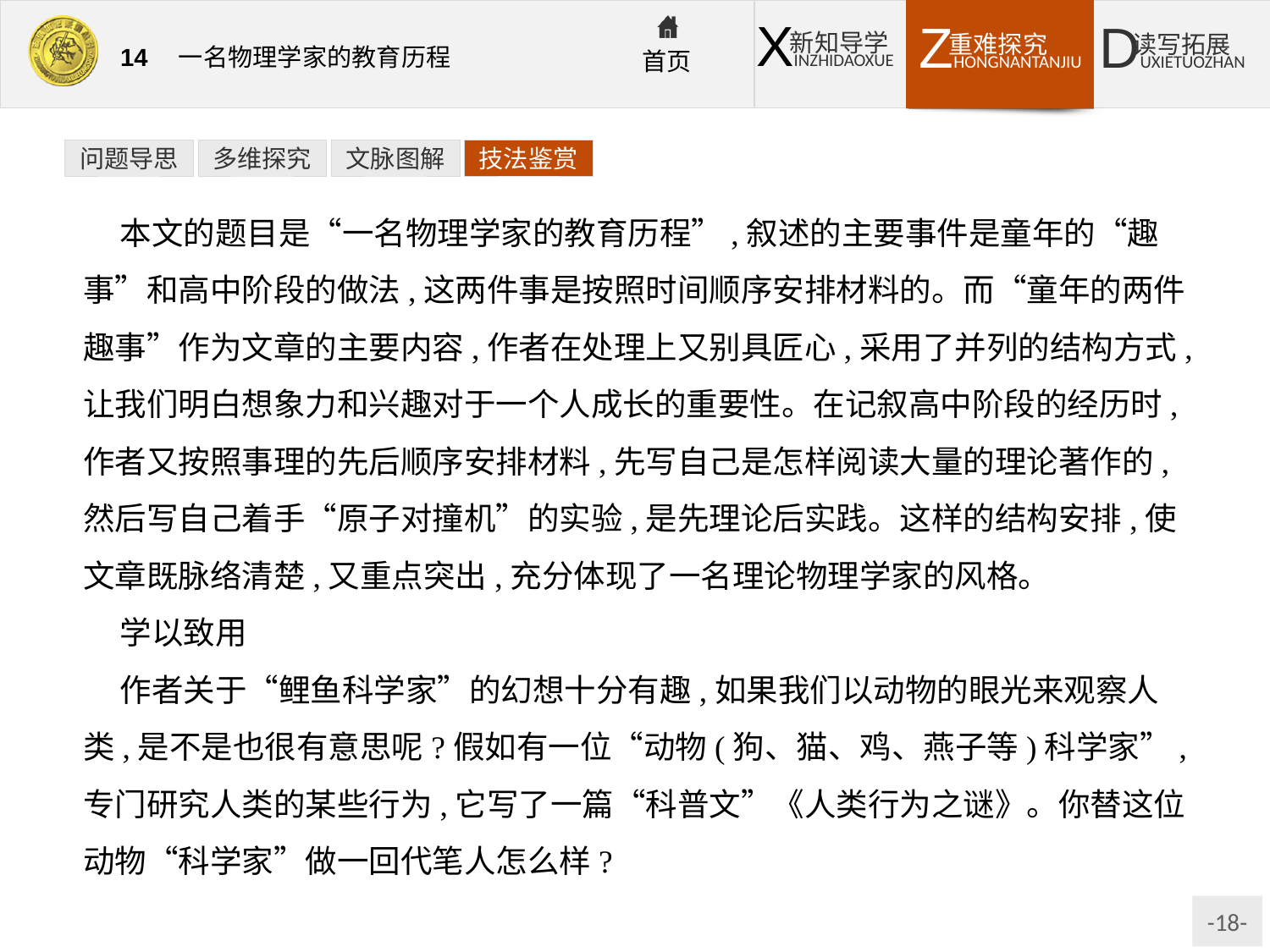

问题导思
多维探究
文脉图解
技法鉴赏
本文的题目是“一名物理学家的教育历程”,叙述的主要事件是童年的“趣事”和高中阶段的做法,这两件事是按照时间顺序安排材料的。而“童年的两件趣事”作为文章的主要内容,作者在处理上又别具匠心,采用了并列的结构方式,让我们明白想象力和兴趣对于一个人成长的重要性。在记叙高中阶段的经历时,作者又按照事理的先后顺序安排材料,先写自己是怎样阅读大量的理论著作的,然后写自己着手“原子对撞机”的实验,是先理论后实践。这样的结构安排,使文章既脉络清楚,又重点突出,充分体现了一名理论物理学家的风格。
学以致用
作者关于“鲤鱼科学家”的幻想十分有趣,如果我们以动物的眼光来观察人类,是不是也很有意思呢?假如有一位“动物(狗、猫、鸡、燕子等)科学家”,专门研究人类的某些行为,它写了一篇“科普文”《人类行为之谜》。你替这位动物“科学家”做一回代笔人怎么样?